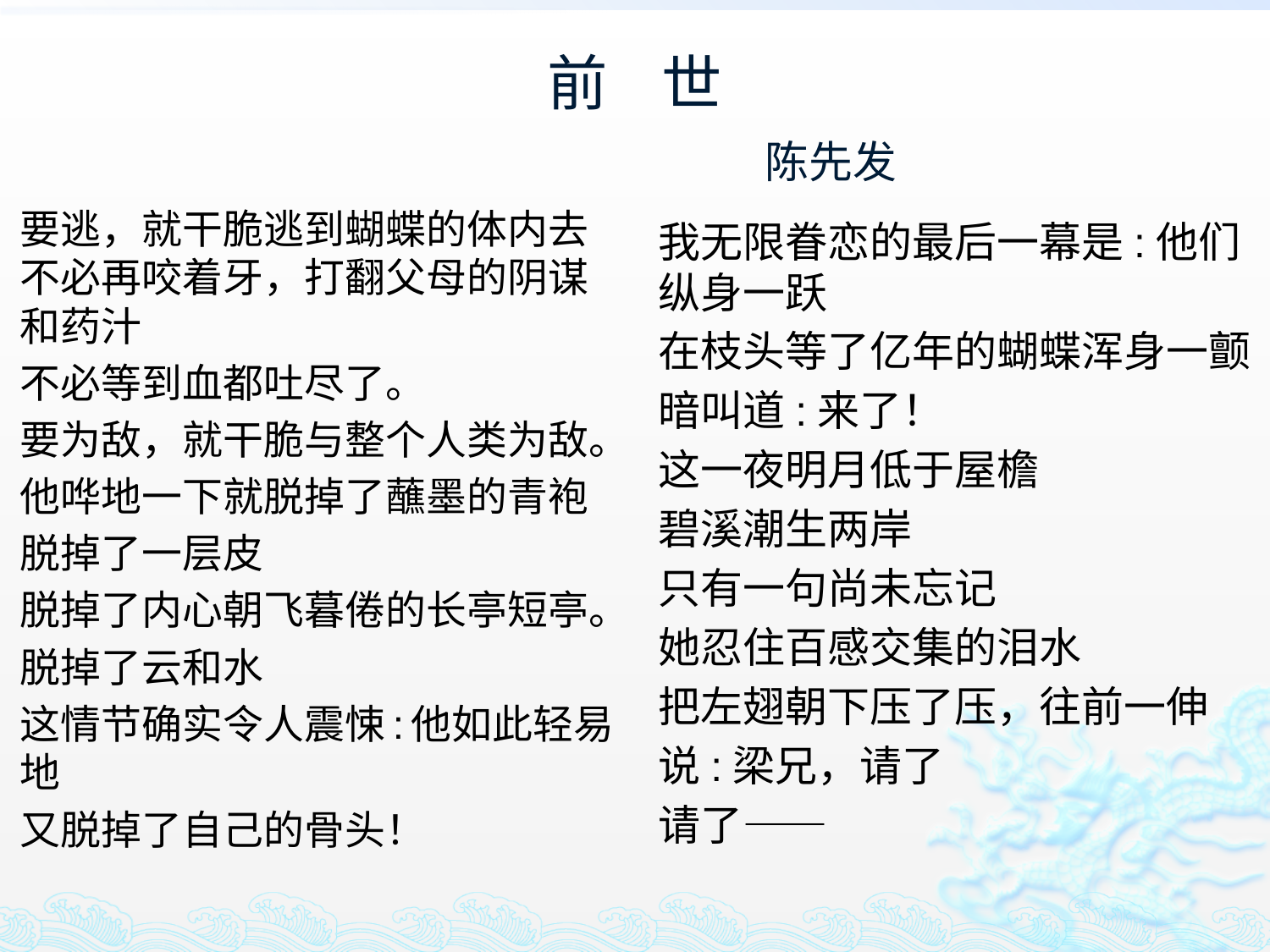

# 前    世 陈先发
要逃，就干脆逃到蝴蝶的体内去不必再咬着牙，打翻父母的阴谋和药汁
不必等到血都吐尽了。
要为敌，就干脆与整个人类为敌。
他哗地一下就脱掉了蘸墨的青袍
脱掉了一层皮
脱掉了内心朝飞暮倦的长亭短亭。
脱掉了云和水
这情节确实令人震悚:他如此轻易地
又脱掉了自己的骨头！
我无限眷恋的最后一幕是:他们纵身一跃
在枝头等了亿年的蝴蝶浑身一颤
暗叫道:来了！
这一夜明月低于屋檐
碧溪潮生两岸
只有一句尚未忘记
她忍住百感交集的泪水
把左翅朝下压了压，往前一伸
说:梁兄，请了
请了——